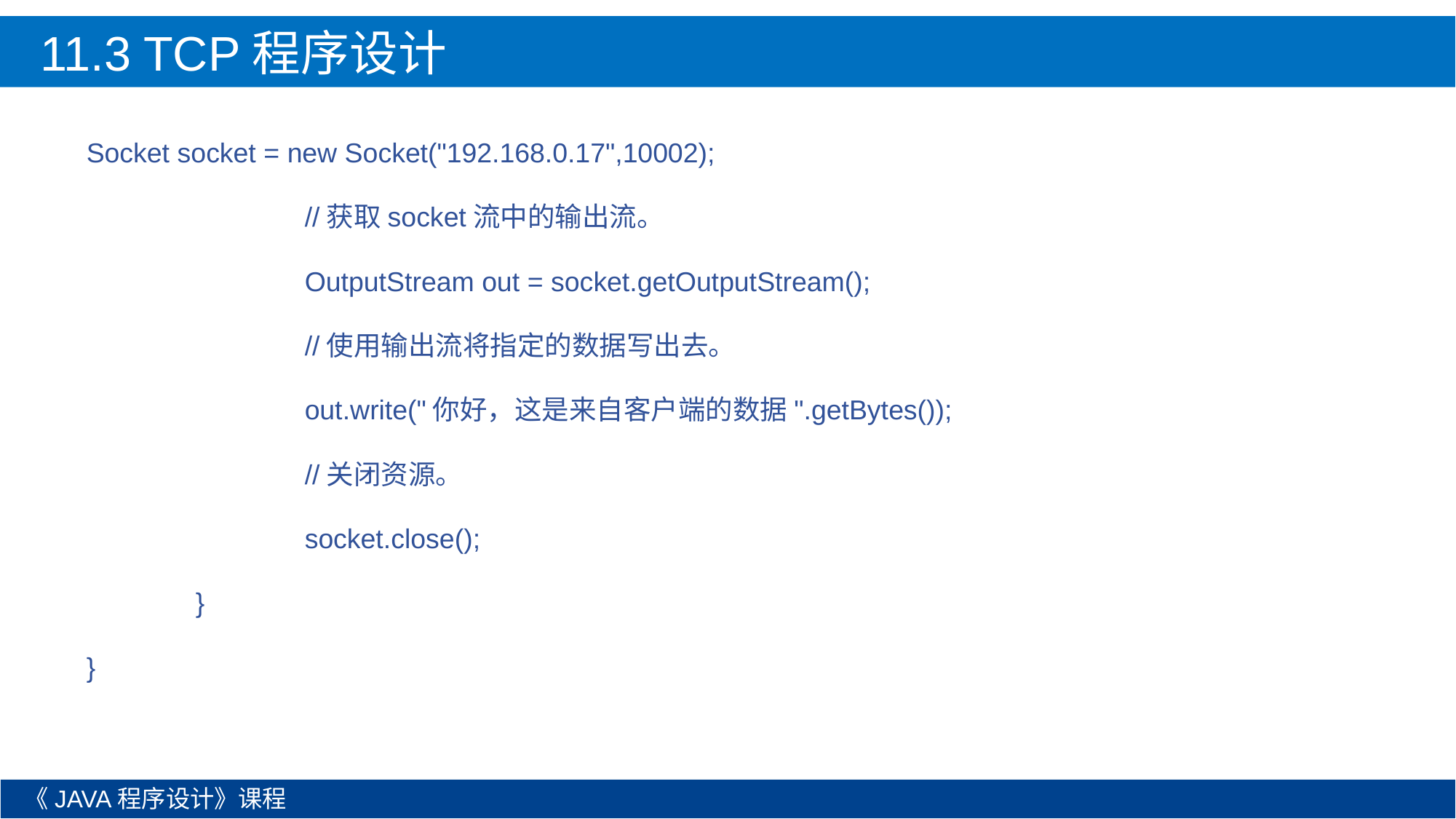

11.3 TCP程序设计
Socket socket = new Socket("192.168.0.17",10002);
		//获取socket流中的输出流。
		OutputStream out = socket.getOutputStream();
		//使用输出流将指定的数据写出去。
		out.write("你好，这是来自客户端的数据".getBytes());
		//关闭资源。
		socket.close();
	}
}
《JAVA程序设计》课程